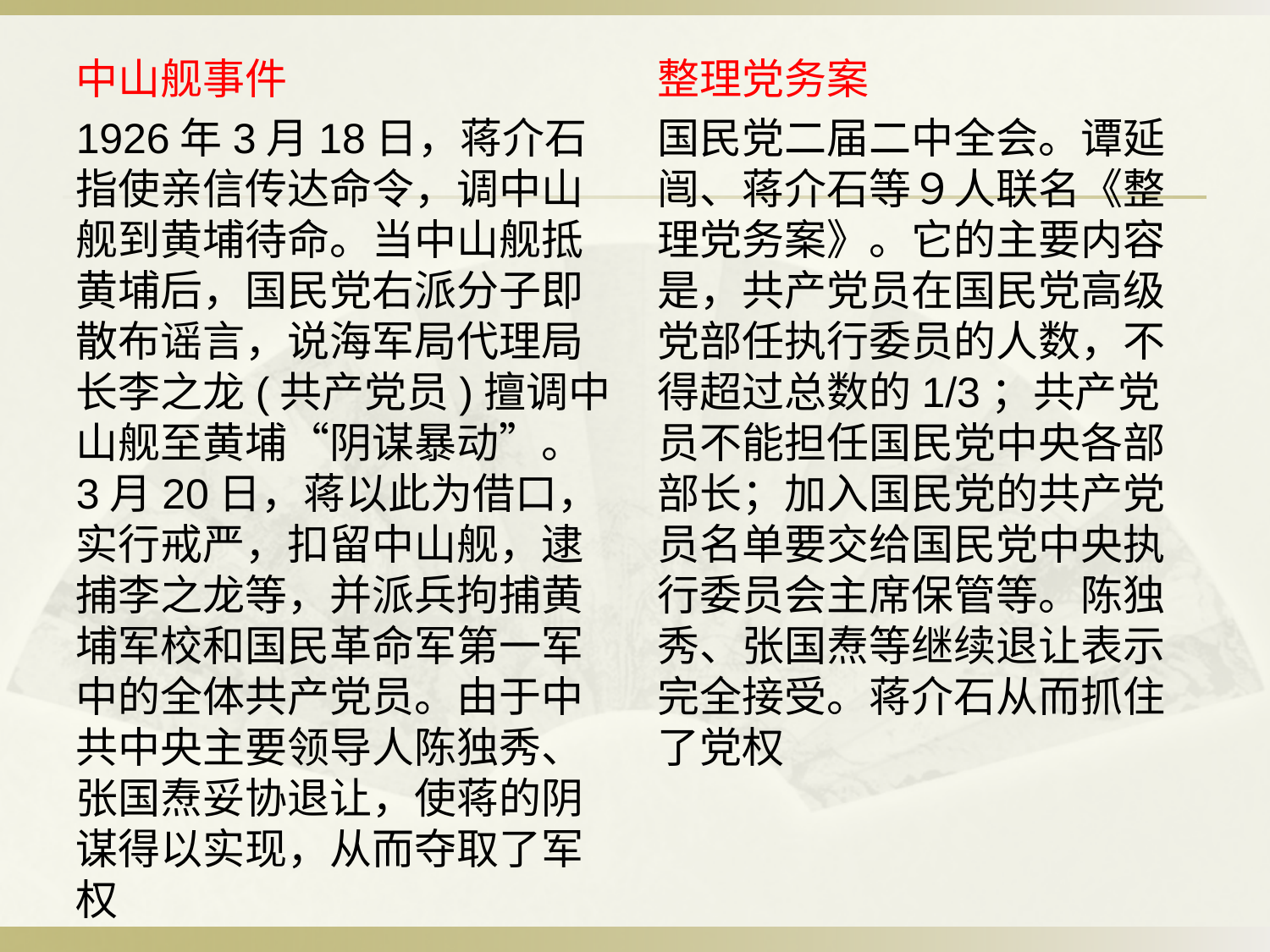

中山舰事件
1926年3月18日，蒋介石指使亲信传达命令，调中山舰到黄埔待命。当中山舰抵黄埔后，国民党右派分子即散布谣言，说海军局代理局长李之龙(共产党员)擅调中山舰至黄埔“阴谋暴动”。3月20日，蒋以此为借口，实行戒严，扣留中山舰，逮捕李之龙等，并派兵拘捕黄埔军校和国民革命军第一军中的全体共产党员。由于中共中央主要领导人陈独秀、张国焘妥协退让，使蒋的阴谋得以实现，从而夺取了军权
整理党务案
国民党二届二中全会。谭延闿、蒋介石等９人联名《整理党务案》。它的主要内容是，共产党员在国民党高级党部任执行委员的人数，不得超过总数的1/3；共产党员不能担任国民党中央各部部长；加入国民党的共产党员名单要交给国民党中央执行委员会主席保管等。陈独秀、张国焘等继续退让表示完全接受。蒋介石从而抓住了党权